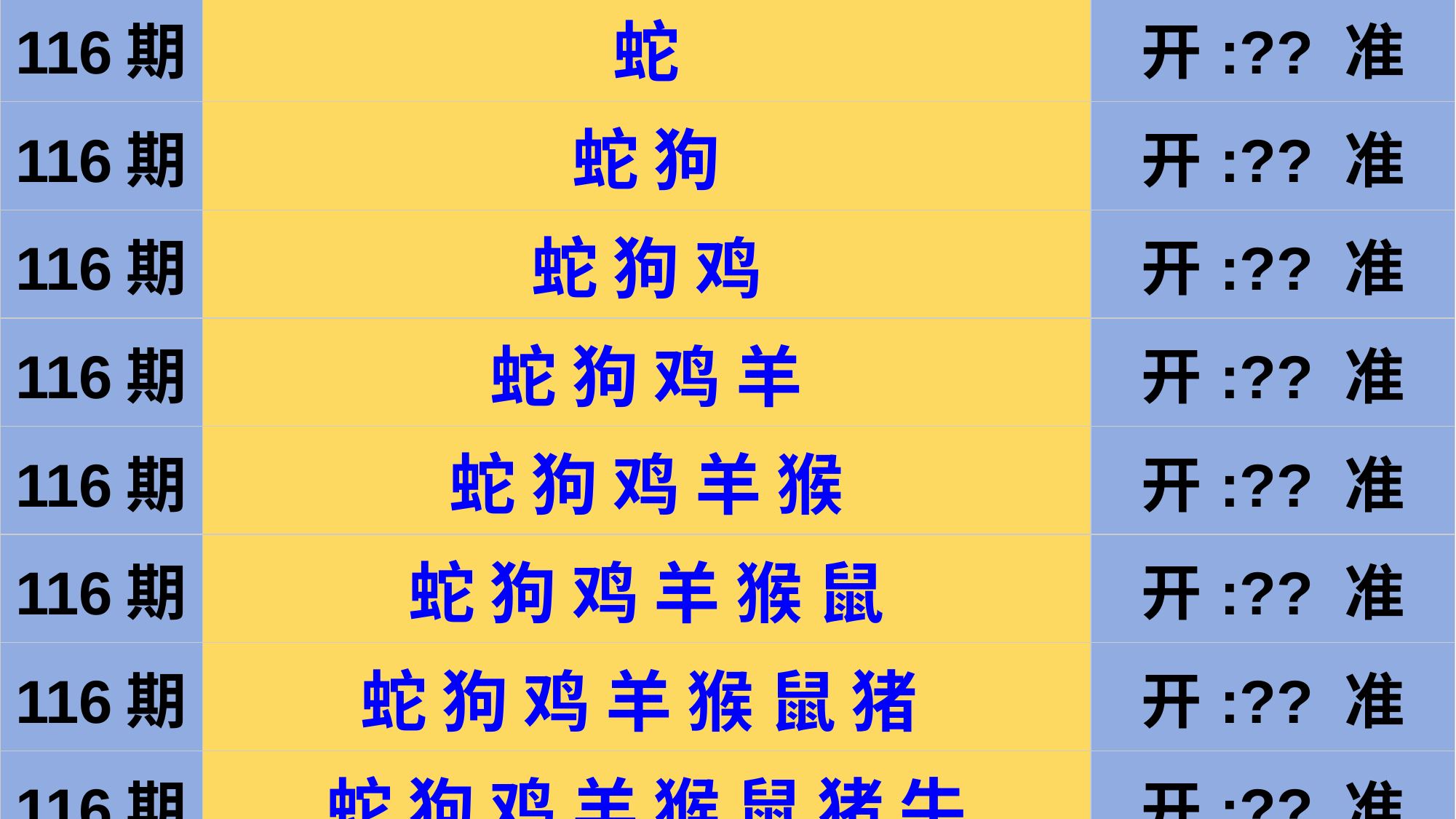

| 116期 | 蛇 | 开:?? 准 |
| --- | --- | --- |
| 116期 | 蛇 狗 | 开:?? 准 |
| 116期 | 蛇 狗 鸡 | 开:?? 准 |
| 116期 | 蛇 狗 鸡 羊 | 开:?? 准 |
| 116期 | 蛇 狗 鸡 羊 猴 | 开:?? 准 |
| 116期 | 蛇 狗 鸡 羊 猴 鼠 | 开:?? 准 |
| 116期 | 蛇 狗 鸡 羊 猴 鼠 猪 | 开:?? 准 |
| 116期 | 蛇 狗 鸡 羊 猴 鼠 猪 牛 | 开:?? 准 |
| 116期 | 蛇 狗 鸡 羊 猴 鼠 猪 牛 马 | 开:?? 准 |
#